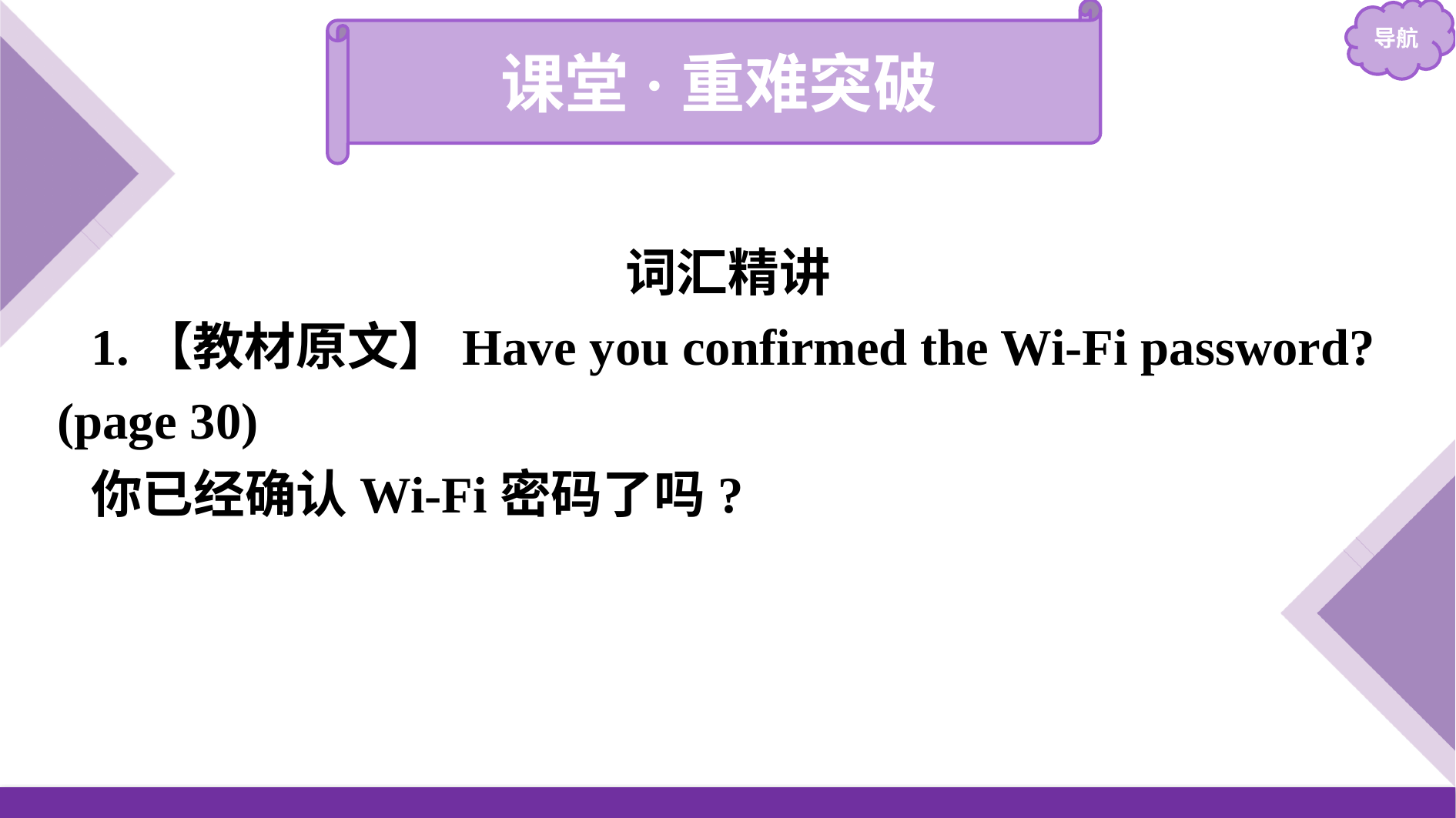

课堂·重难突破
词汇精讲
1.【教材原文】Have you confirmed the Wi-Fi password? (page 30)
你已经确认Wi-Fi密码了吗?